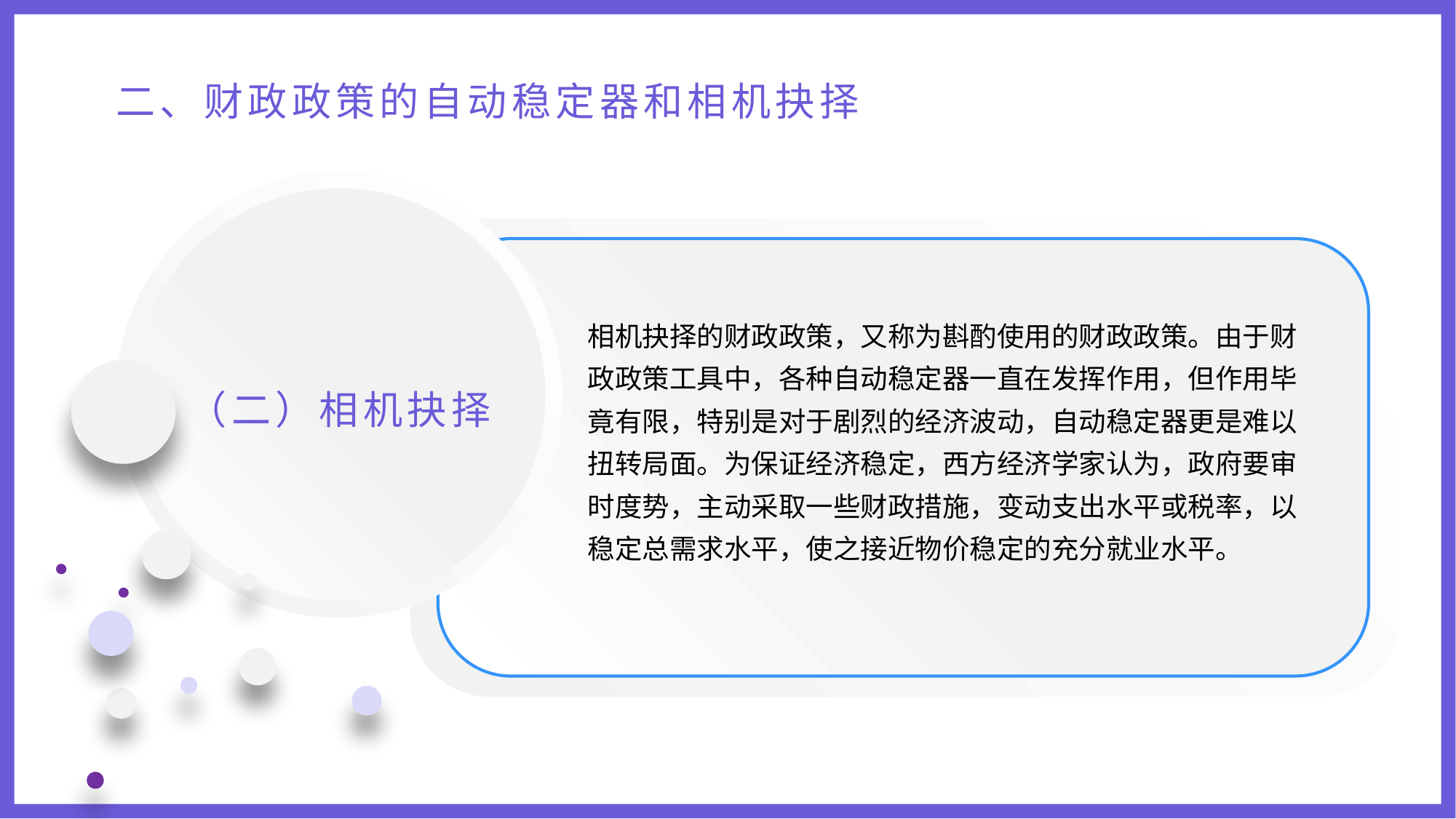

二、财政政策的自动稳定器和相机抉择

相机抉择的财政政策，又称为斟酌使用的财政政策。由于财政政策工具中，各种自动稳定器一直在发挥作用，但作用毕竟有限，特别是对于剧烈的经济波动，自动稳定器更是难以扭转局面。为保证经济稳定，西方经济学家认为，政府要审时度势，主动采取一些财政措施，变动支出水平或税率，以稳定总需求水平，使之接近物价稳定的充分就业水平。

（二）相机抉择